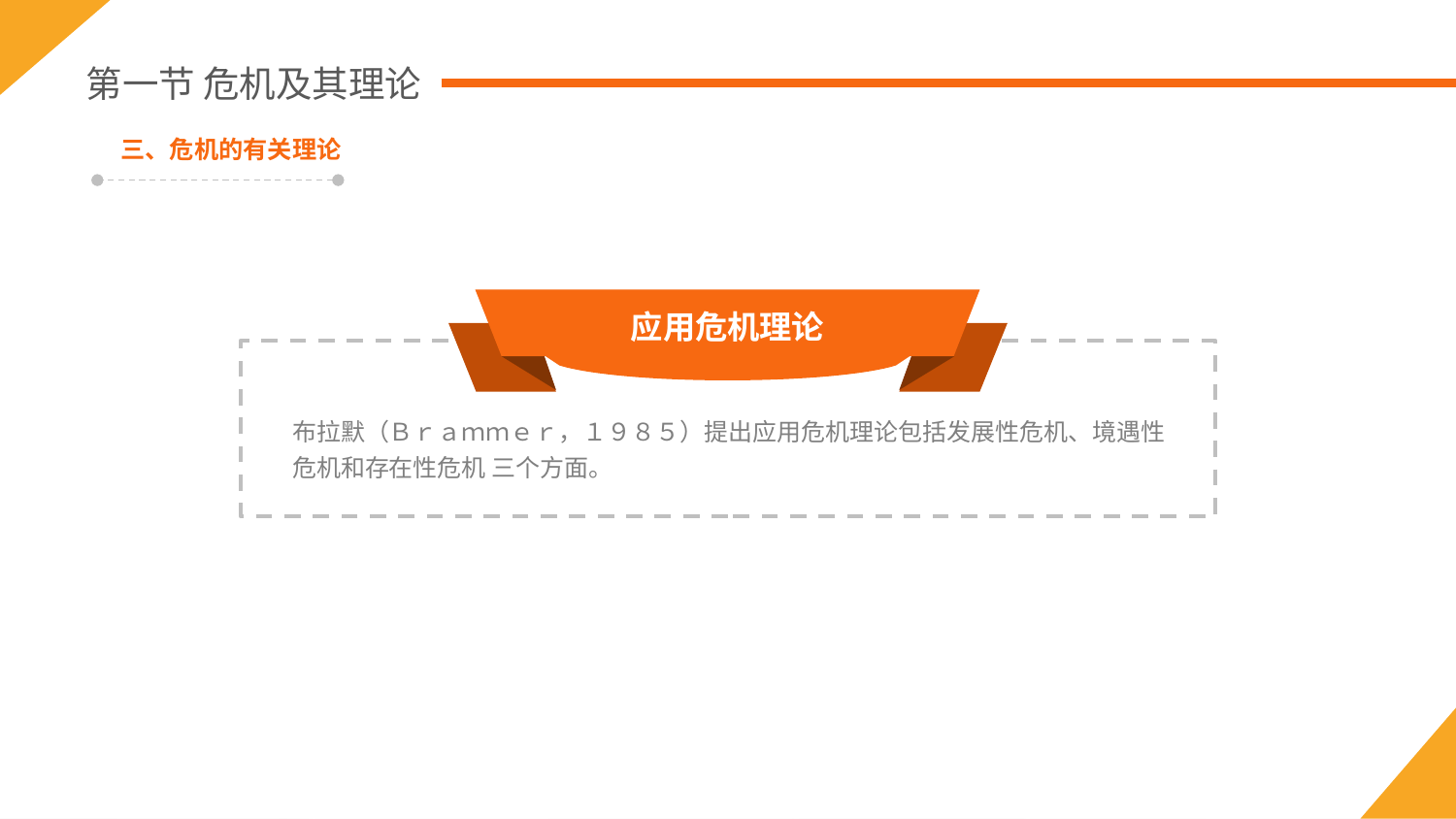

第一节 危机及其理论
三、危机的有关理论

应用危机理论

布拉默（Ｂｒａｍｍｅｒ，１９８５）提出应用危机理论包括发展性危机、境遇性危机和存在性危机 三个方面。